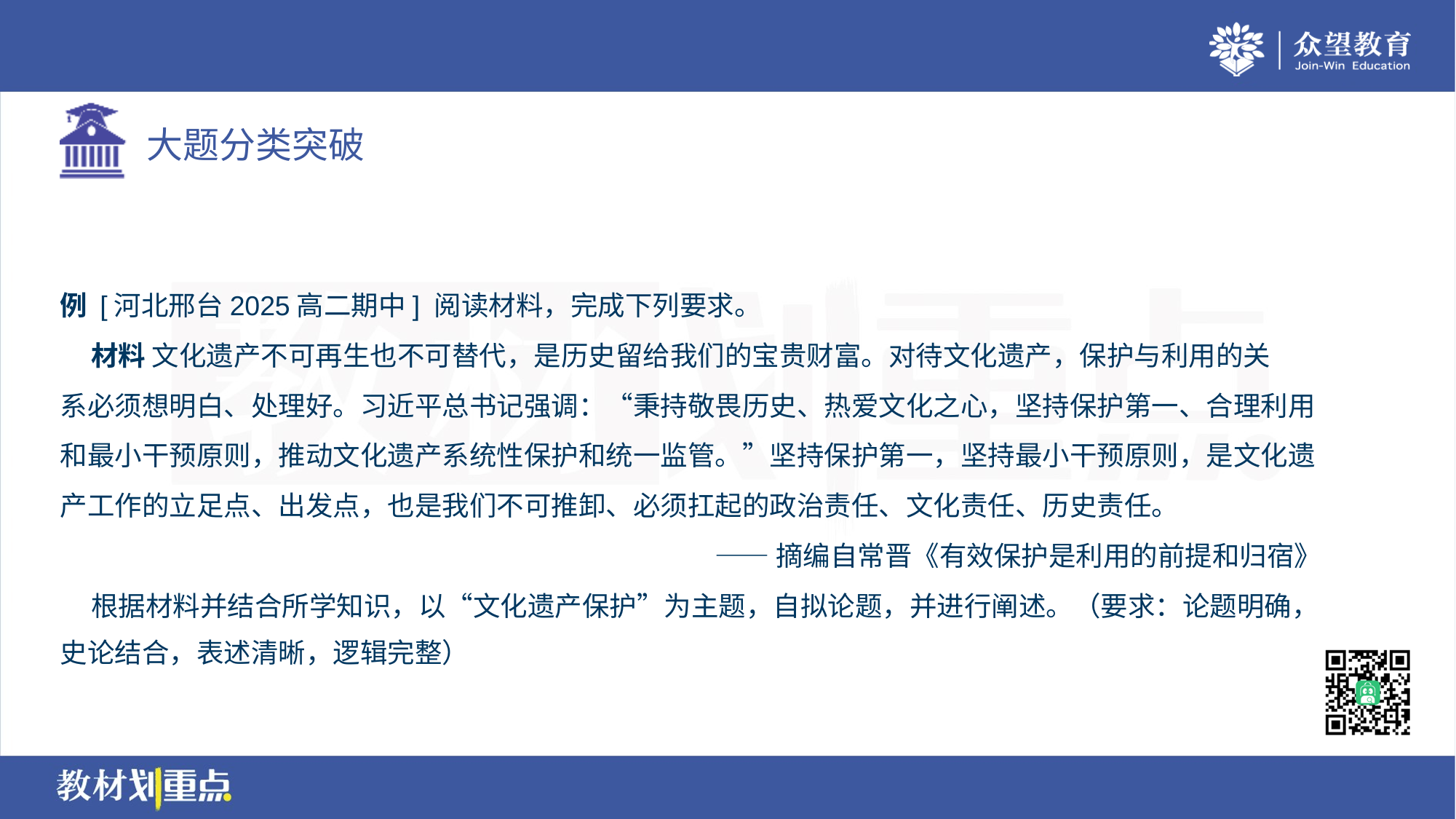

例 [河北邢台2025高二期中] 阅读材料，完成下列要求。
    材料 文化遗产不可再生也不可替代，是历史留给我们的宝贵财富。对待文化遗产，保护与利用的关
系必须想明白、处理好。习近平总书记强调：“秉持敬畏历史、热爱文化之心，坚持保护第一、合理利用
和最小干预原则，推动文化遗产系统性保护和统一监管。”坚持保护第一，坚持最小干预原则，是文化遗
产工作的立足点、出发点，也是我们不可推卸、必须扛起的政治责任、文化责任、历史责任。
——摘编自常晋《有效保护是利用的前提和归宿》
    根据材料并结合所学知识，以“文化遗产保护”为主题，自拟论题，并进行阐述。（要求：论题明确，
史论结合，表述清晰，逻辑完整）